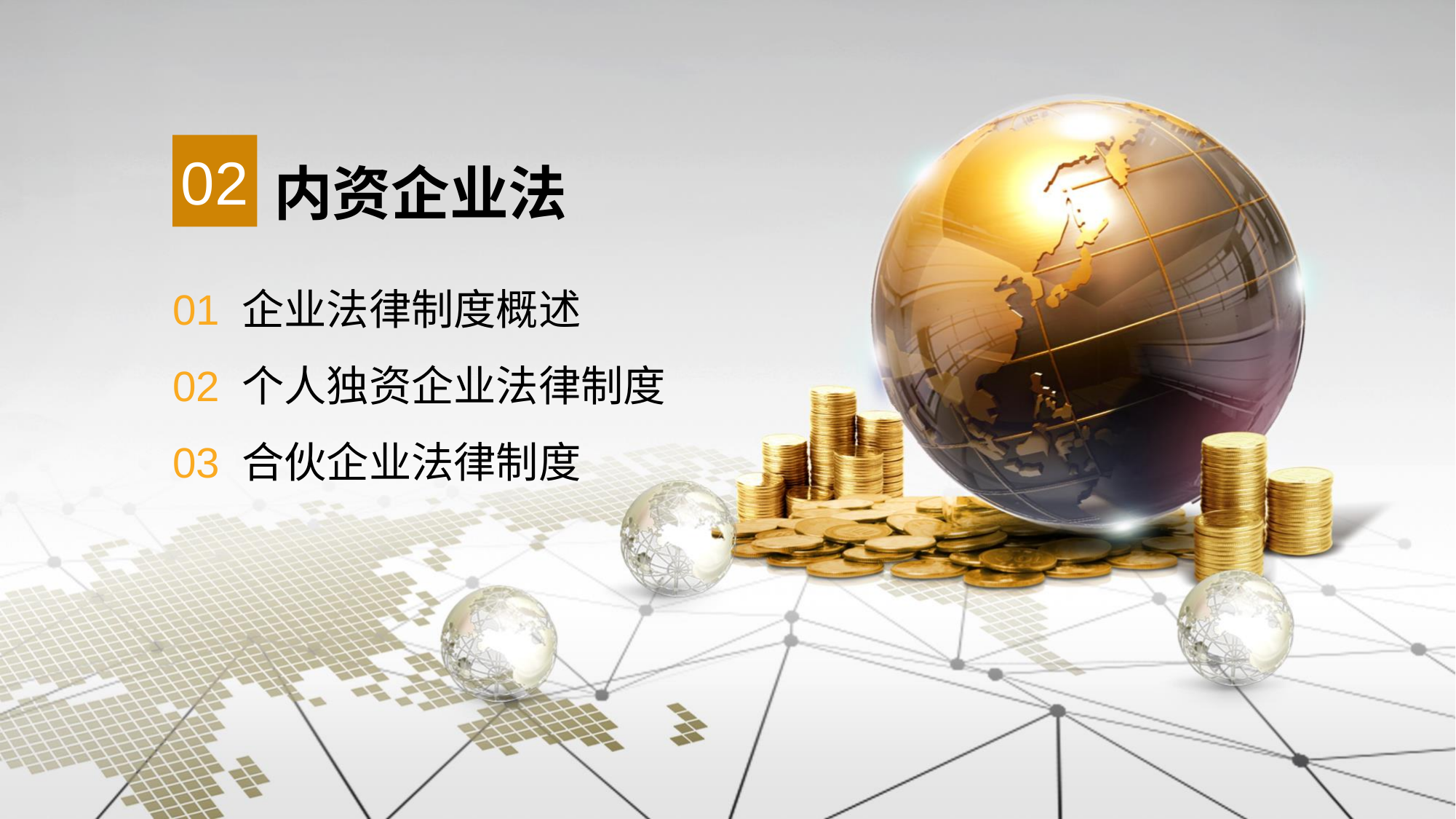

02
内资企业法
01 企业法律制度概述
02 个人独资企业法律制度
03 合伙企业法律制度